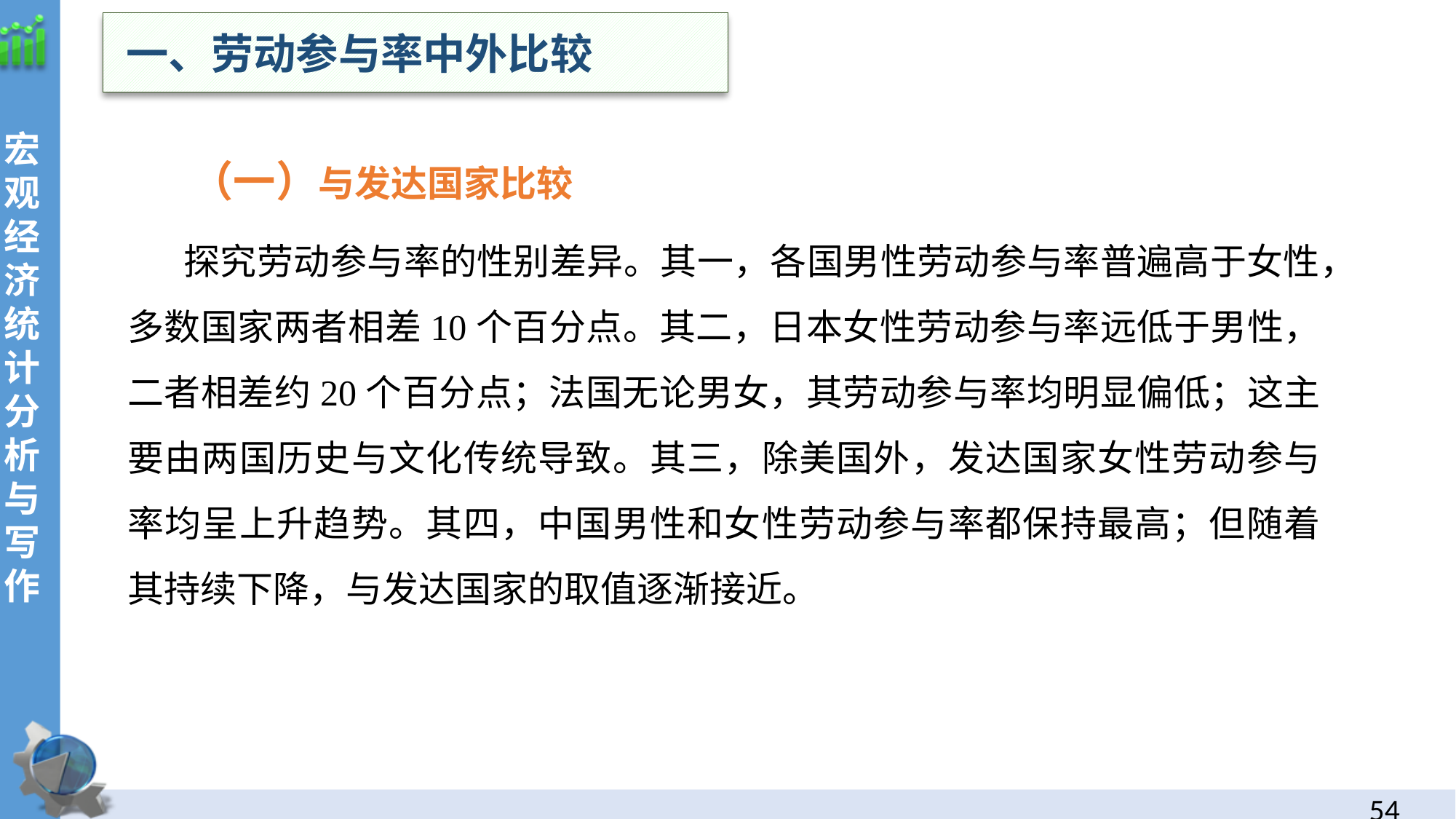

一、劳动参与率中外比较
   （一）与发达国家比较
  探究劳动参与率的性别差异。其一，各国男性劳动参与率普遍高于女性，多数国家两者相差10个百分点。其二，日本女性劳动参与率远低于男性，二者相差约20个百分点；法国无论男女，其劳动参与率均明显偏低；这主要由两国历史与文化传统导致。其三，除美国外，发达国家女性劳动参与率均呈上升趋势。其四，中国男性和女性劳动参与率都保持最高；但随着其持续下降，与发达国家的取值逐渐接近。

54